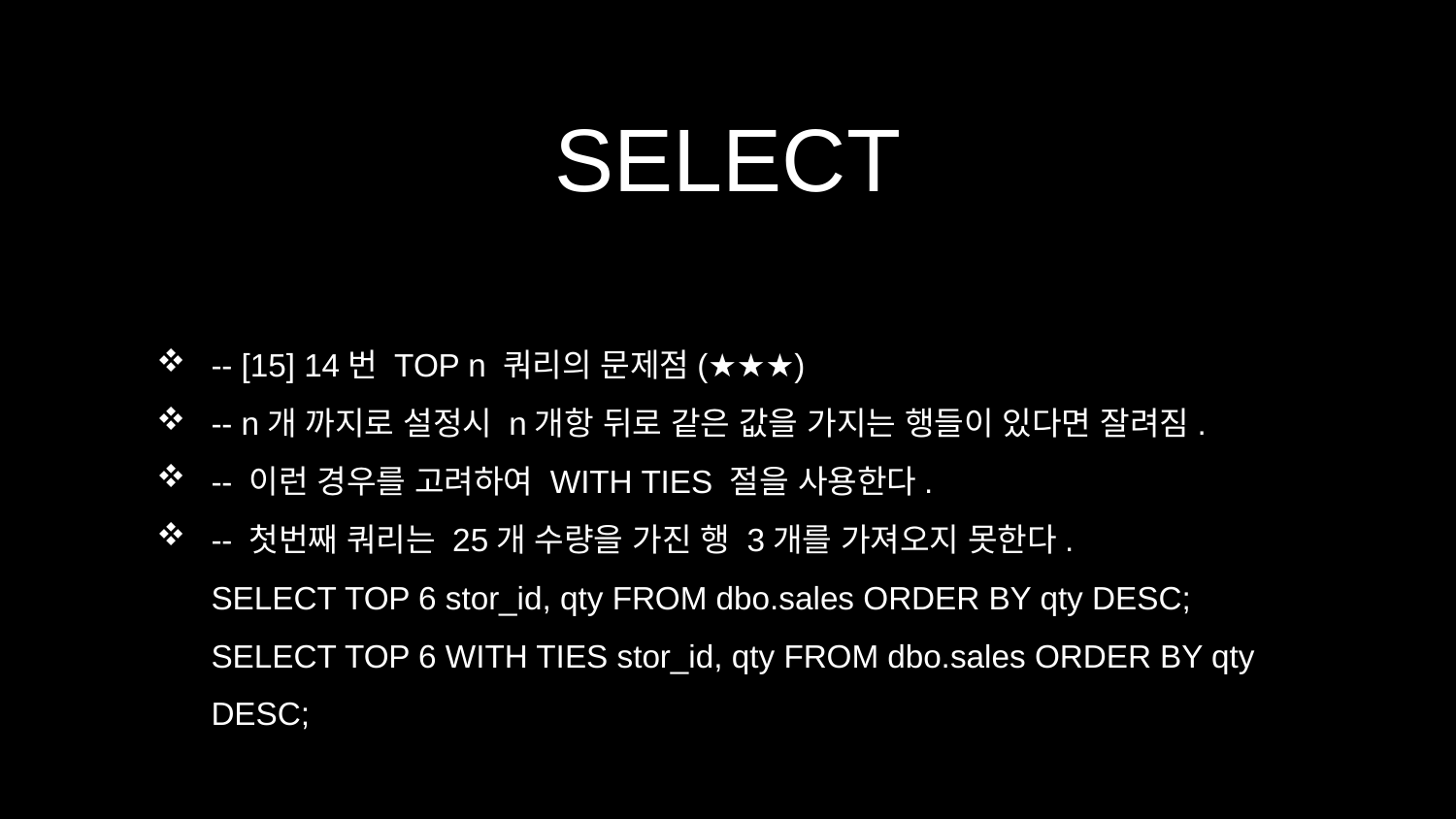

# SELECT
-- [15] 14번 TOP n 쿼리의 문제점(★★★)
-- n개 까지로 설정시 n개항 뒤로 같은 값을 가지는 행들이 있다면 잘려짐.
-- 이런 경우를 고려하여 WITH TIES 절을 사용한다.
-- 첫번째 쿼리는 25개 수량을 가진 행 3개를 가져오지 못한다.
SELECT TOP 6 stor_id, qty FROM dbo.sales ORDER BY qty DESC;
SELECT TOP 6 WITH TIES stor_id, qty FROM dbo.sales ORDER BY qty DESC;